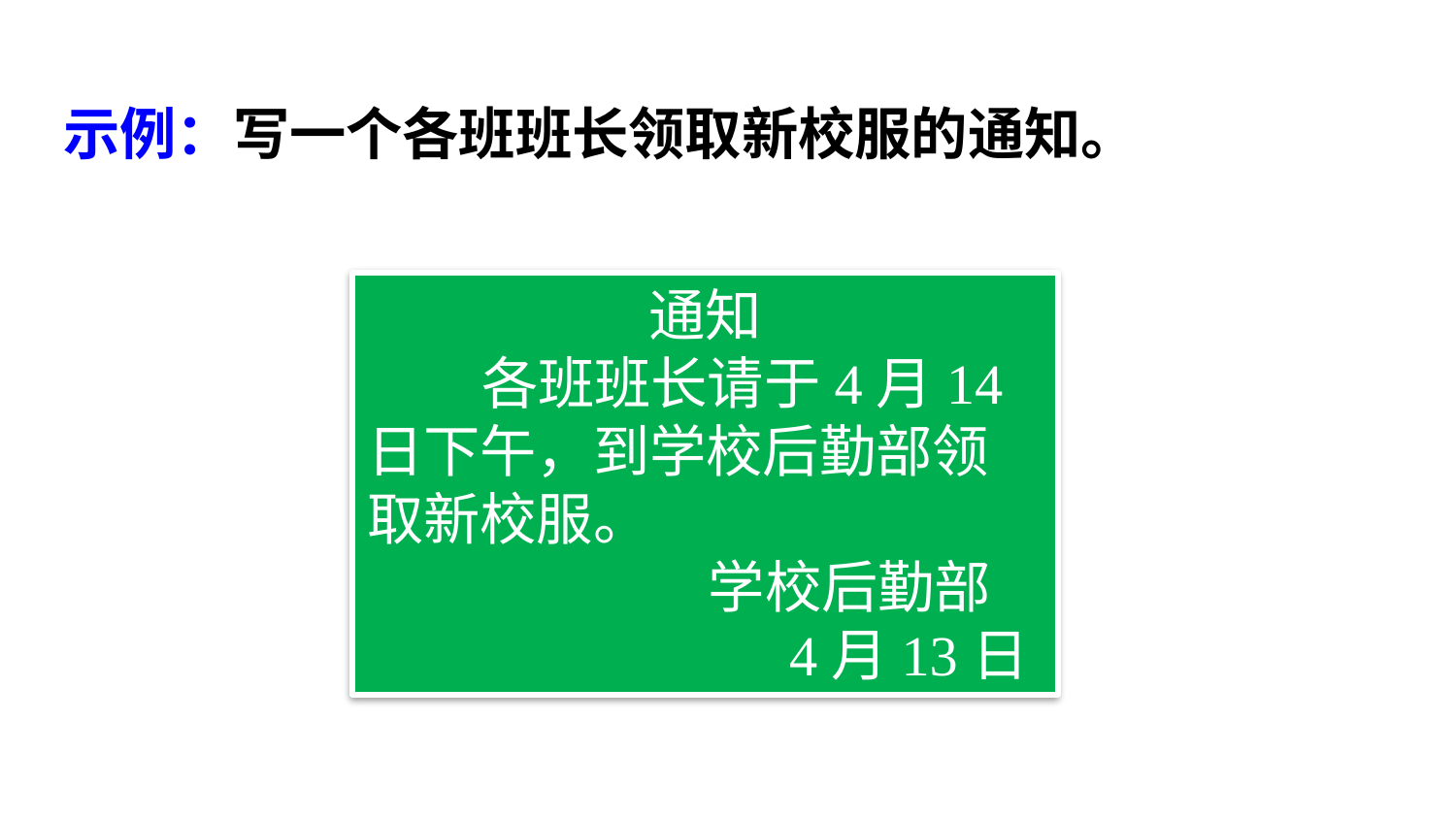

示例：写一个各班班长领取新校服的通知。
通知
        各班班长请于4月14日下午，到学校后勤部领取新校服。
                          学校后勤部
                              4月13日